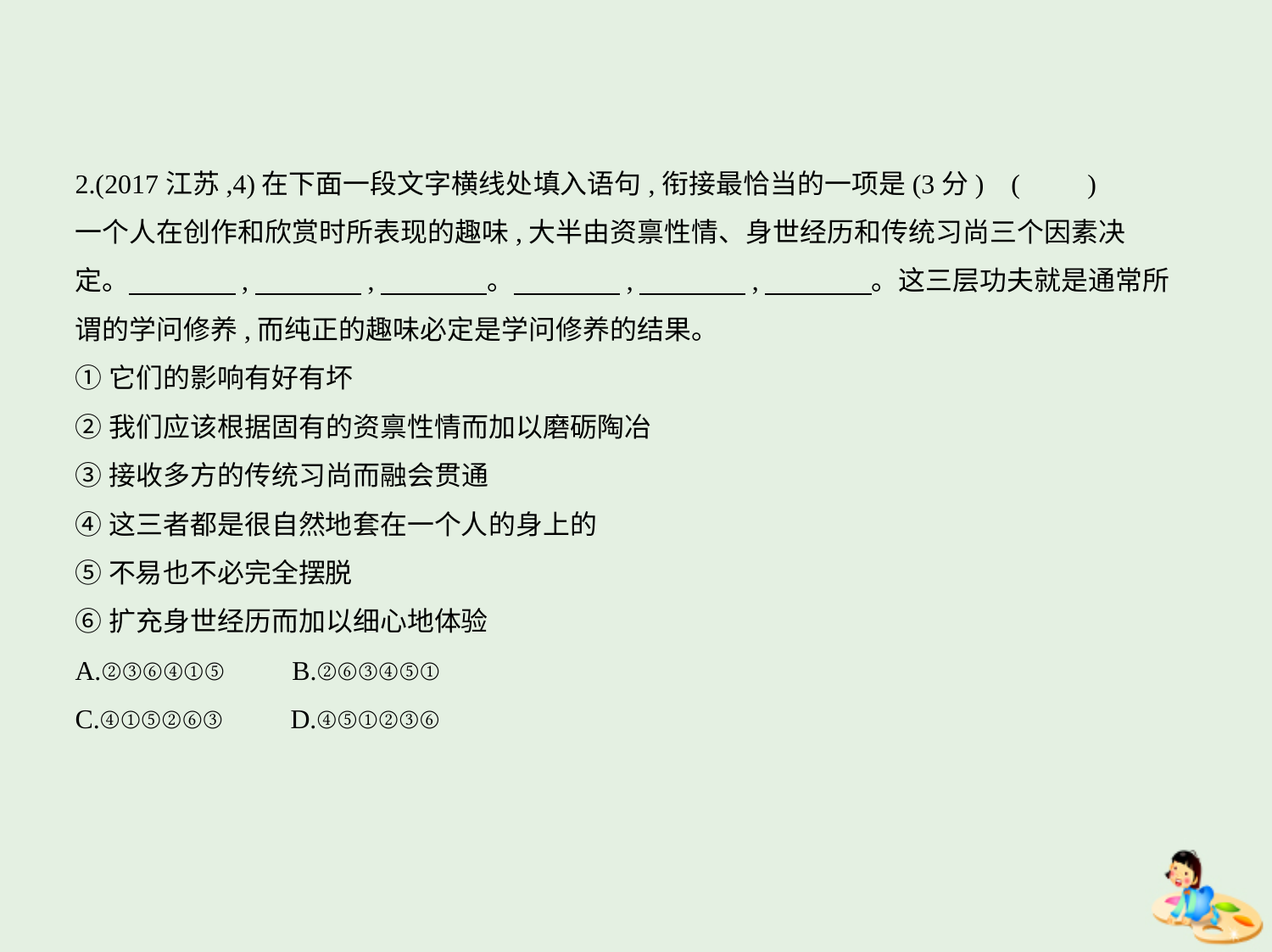

2.(2017江苏,4)在下面一段文字横线处填入语句,衔接最恰当的一项是(3分) (　　)
一个人在创作和欣赏时所表现的趣味,大半由资禀性情、身世经历和传统习尚三个因素决
定。　　　    ,　　　    ,　　　    。　　　    ,　　　    ,　　　    。这三层功夫就是通常所
谓的学问修养,而纯正的趣味必定是学问修养的结果。
①它们的影响有好有坏
②我们应该根据固有的资禀性情而加以磨砺陶冶
③接收多方的传统习尚而融会贯通
④这三者都是很自然地套在一个人的身上的
⑤不易也不必完全摆脱
⑥扩充身世经历而加以细心地体验
A.②③⑥④①⑤　　B.②⑥③④⑤①
C.④①⑤②⑥③　　D.④⑤①②③⑥